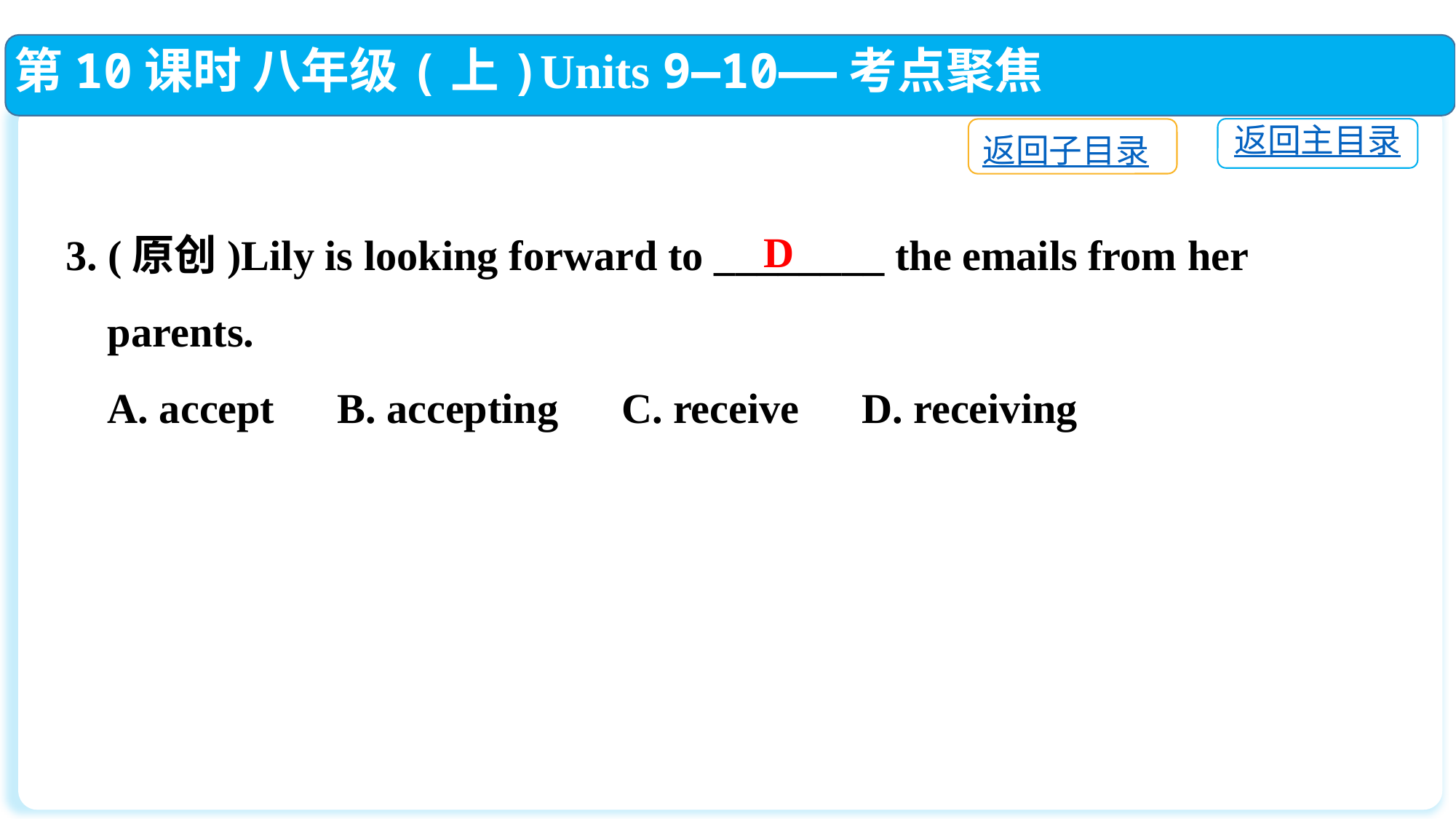

第10课时 八年级(上)Units 9—10——考点聚焦

返回主目录

返回子目录
3. (原创)Lily is looking forward to ________ the emails from her
    parents.
    A. accept　B. accepting　C. receive　D. receiving
D